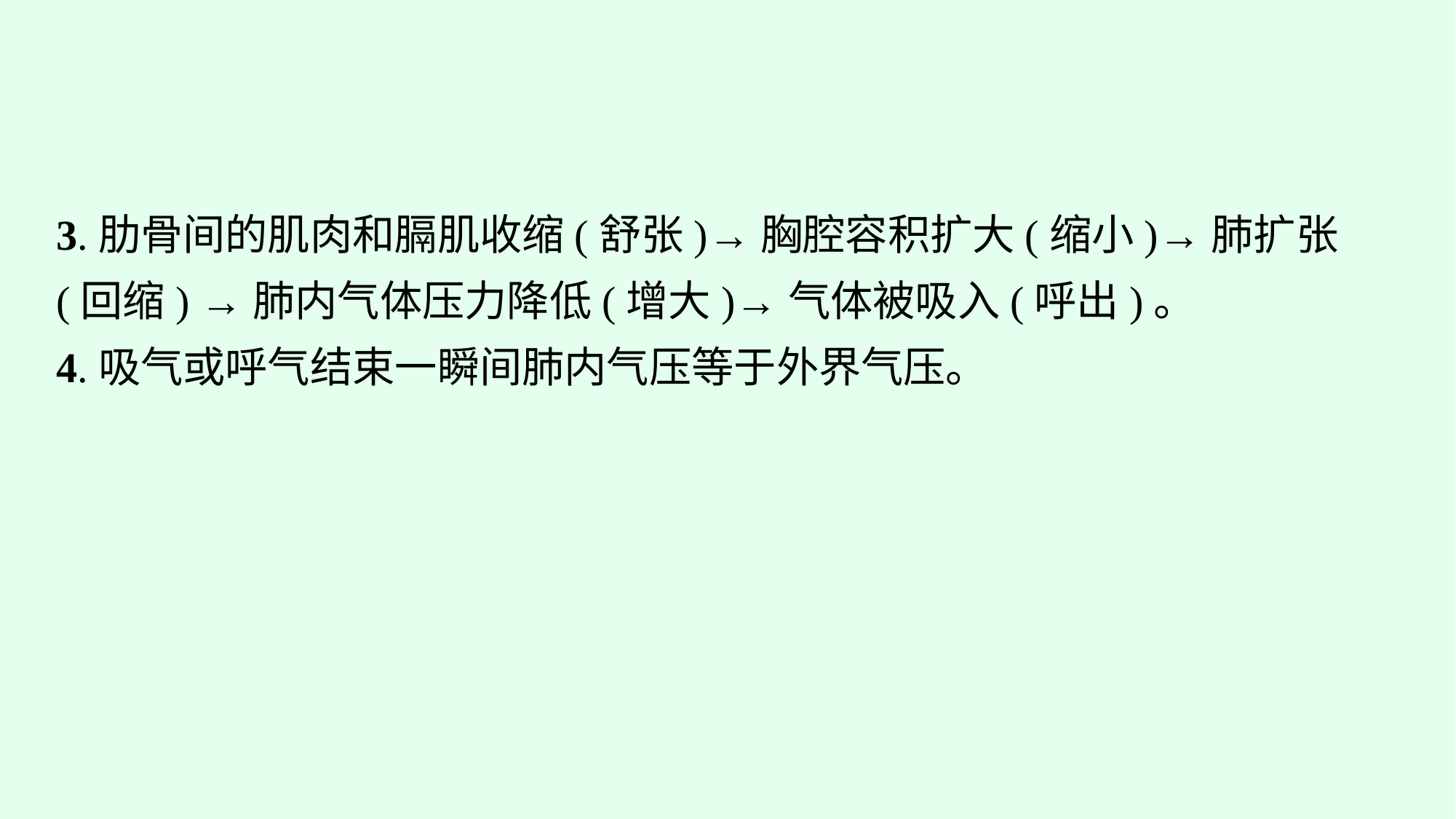

3.肋骨间的肌肉和膈肌收缩(舒张)→胸腔容积扩大(缩小)→肺扩张(回缩) →肺内气体压力降低(增大)→气体被吸入(呼出)。
4.吸气或呼气结束一瞬间肺内气压等于外界气压。